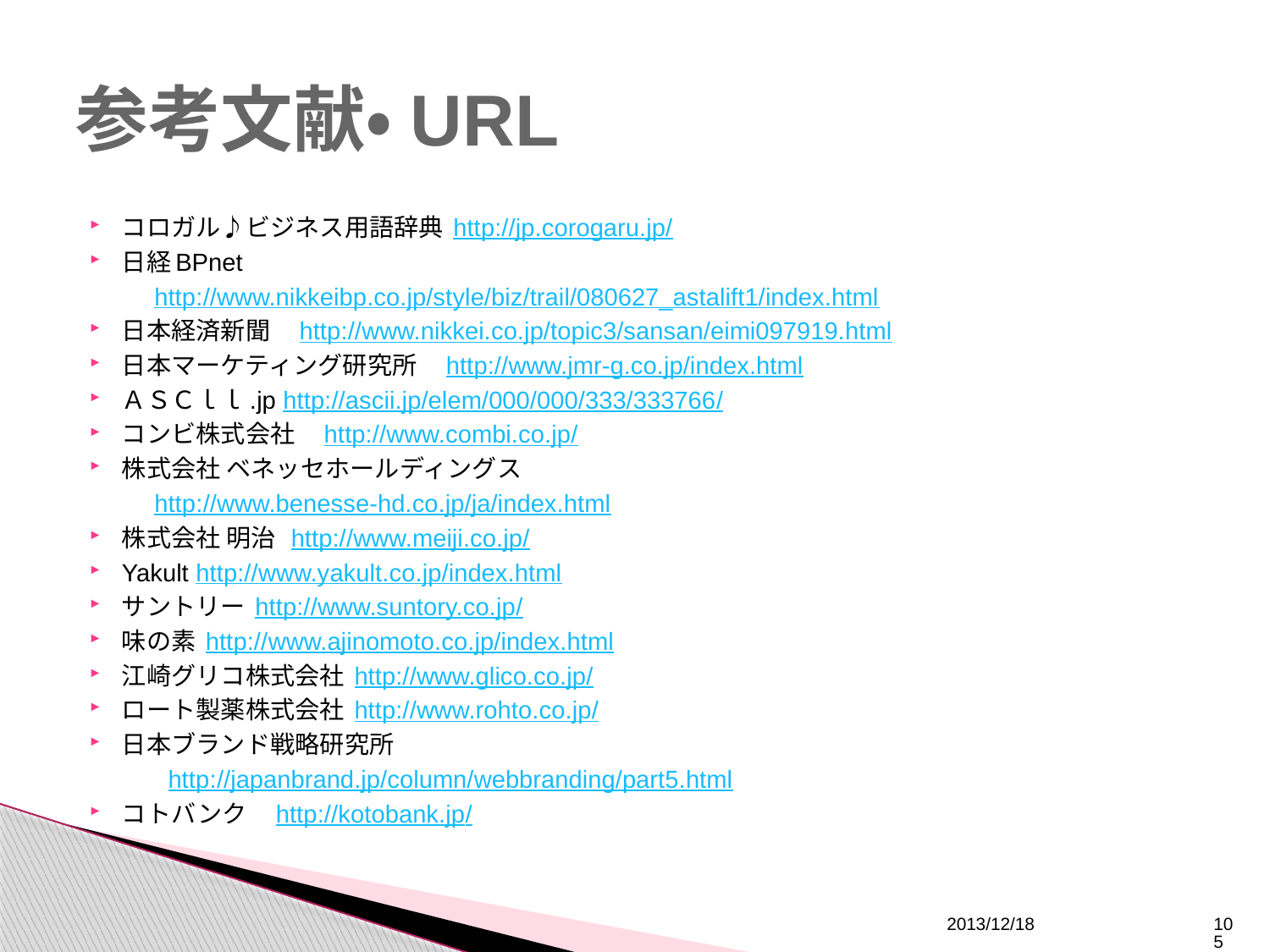

# 参考文献・URL
コロガル♪ビジネス用語辞典 http://jp.corogaru.jp/
日経BPnet
　  　http://www.nikkeibp.co.jp/style/biz/trail/080627_astalift1/index.html
日本経済新聞　http://www.nikkei.co.jp/topic3/sansan/eimi097919.html
日本マーケティング研究所　http://www.jmr-g.co.jp/index.html
ＡＳＣｌｌ.jp http://ascii.jp/elem/000/000/333/333766/
コンビ株式会社　http://www.combi.co.jp/
株式会社 ベネッセホールディングス
　  　http://www.benesse-hd.co.jp/ja/index.html
株式会社 明治  http://www.meiji.co.jp/
Yakult http://www.yakult.co.jp/index.html
サントリー http://www.suntory.co.jp/
味の素 http://www.ajinomoto.co.jp/index.html
江崎グリコ株式会社 http://www.glico.co.jp/
ロート製薬株式会社 http://www.rohto.co.jp/
日本ブランド戦略研究所
　　　http://japanbrand.jp/column/webbranding/part5.html
コトバンク　http://kotobank.jp/

2013/12/18
105